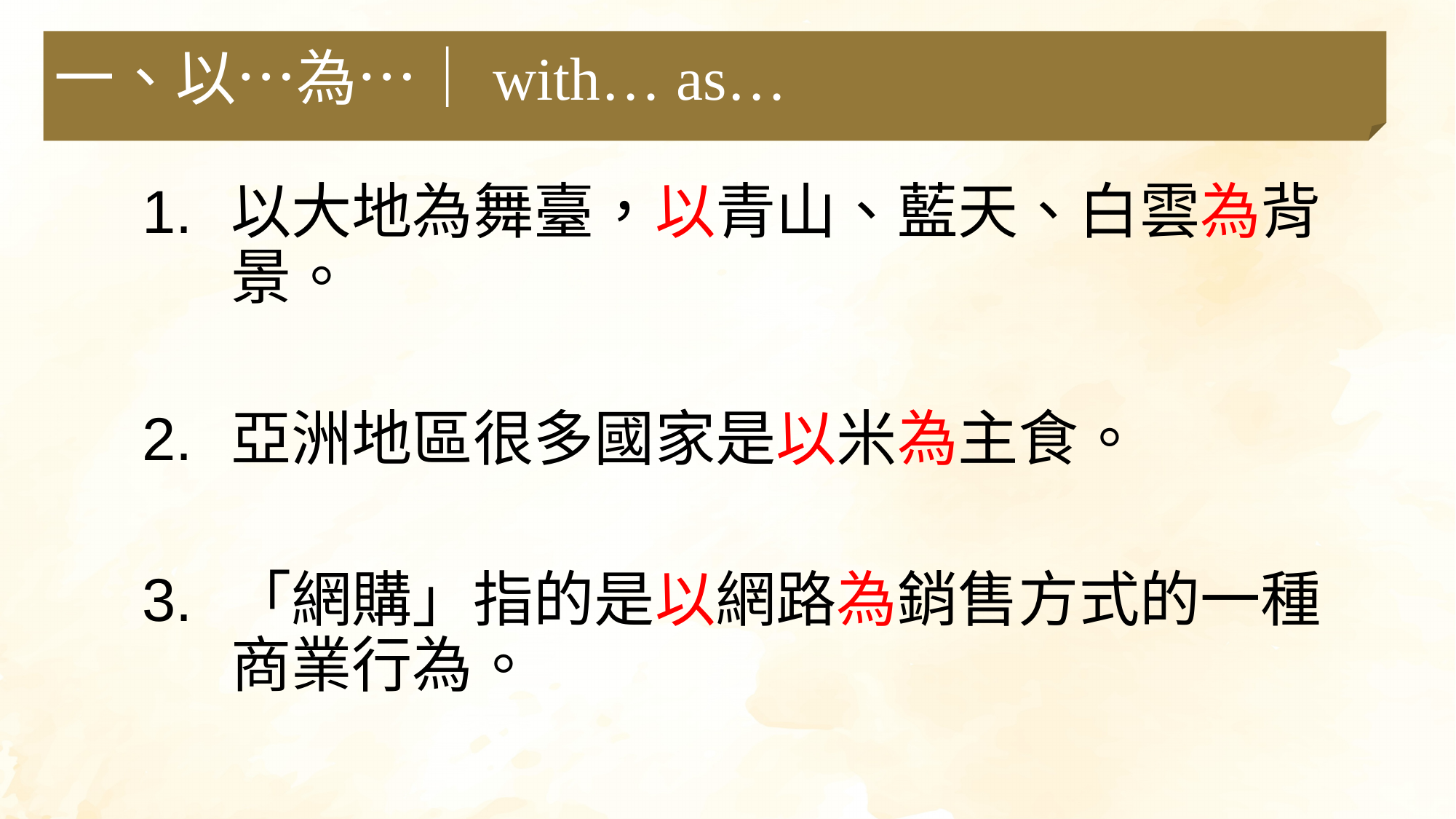

一、以…為…｜with… as…
以大地為舞臺，以青山、藍天、白雲為背景。

亞洲地區很多國家是以米為主食。

「網購」指的是以網路為銷售方式的一種商業行為。